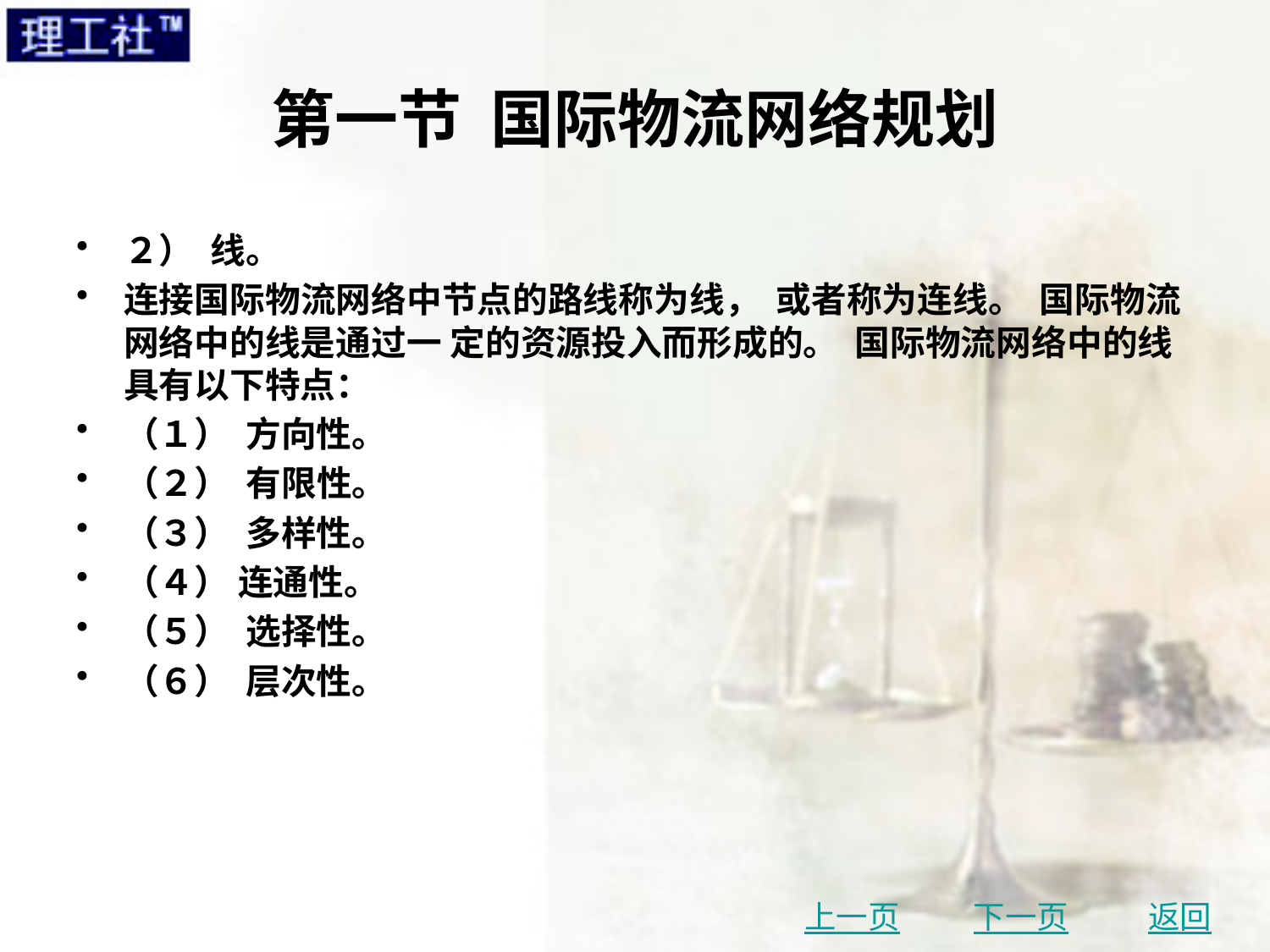

# 第一节  国际物流网络规划
２）  线。
连接国际物流网络中节点的路线称为线，  或者称为连线。  国际物流网络中的线是通过一 定的资源投入而形成的。  国际物流网络中的线具有以下特点：
（１）  方向性。
（２）  有限性。
（３）  多样性。
（４） 连通性。
（５）  选择性。
（６）  层次性。
上一页
下一页
返回